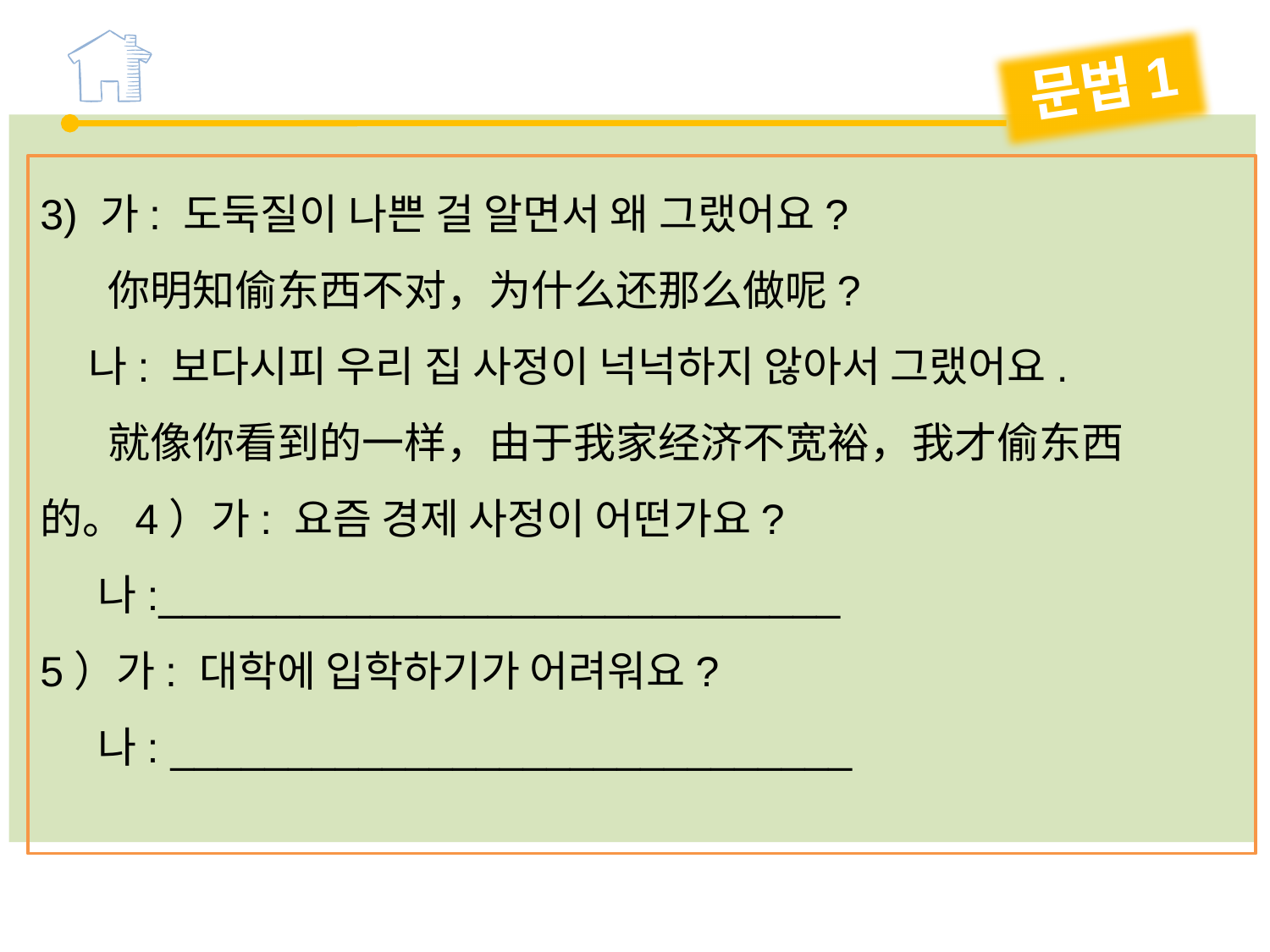

문법1

3) 가: 도둑질이 나쁜 걸 알면서 왜 그랬어요?
      你明知偷东西不对，为什么还那么做呢?
    나: 보다시피 우리 집 사정이 넉넉하지 않아서 그랬어요.
      就像你看到的一样，由于我家经济不宽裕，我才偷东西的。4）가: 요즘 경제 사정이 어떤가요?
     나:_____________________________
5）가: 대학에 입학하기가 어려워요?
     나: _____________________________